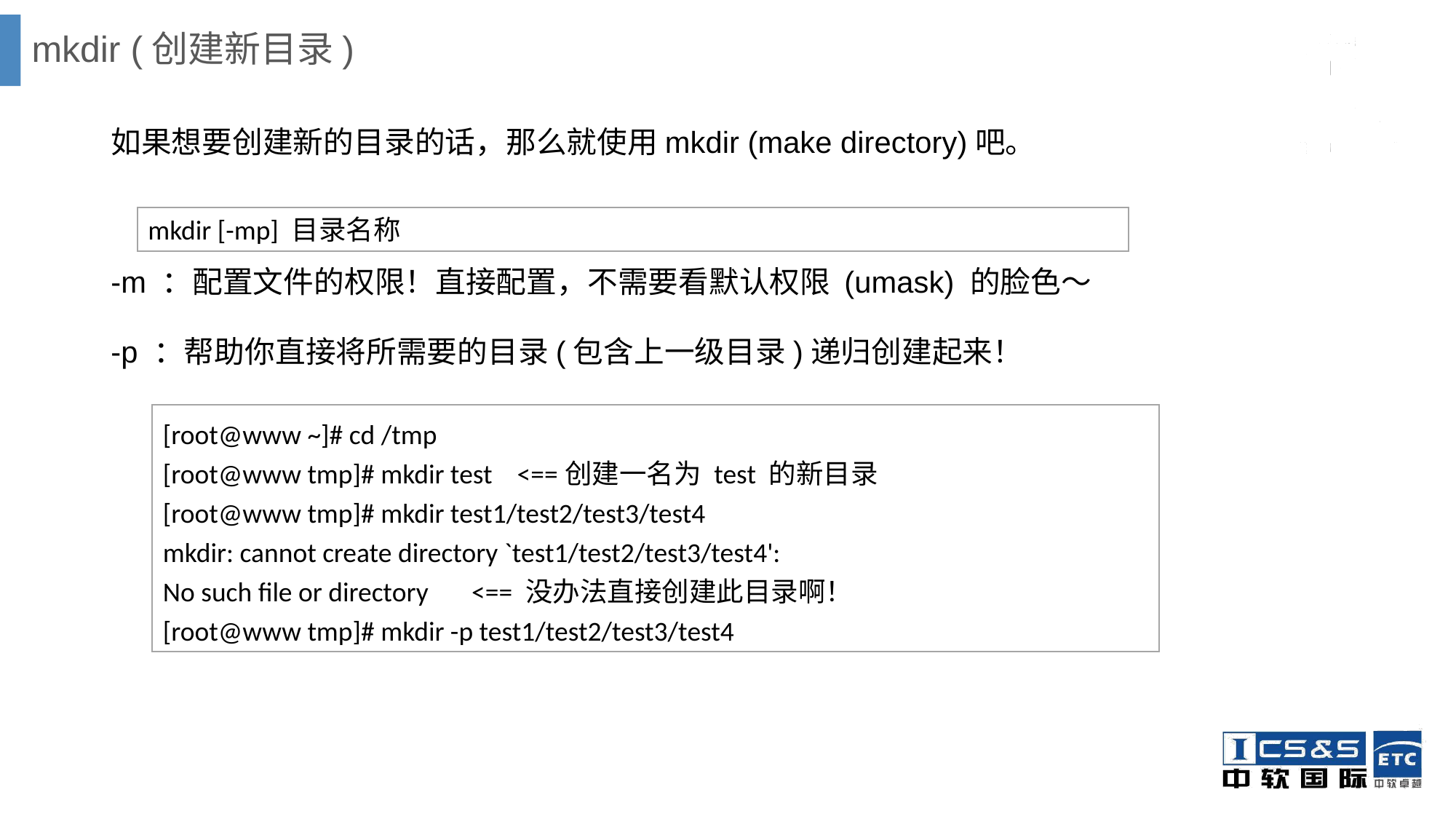

# mkdir (创建新目录)
如果想要创建新的目录的话，那么就使用mkdir (make directory)吧。

-m ：配置文件的权限！直接配置，不需要看默认权限 (umask) 的脸色～
-p ：帮助你直接将所需要的目录(包含上一级目录)递归创建起来！
mkdir [-mp] 目录名称
[root@www ~]# cd /tmp
[root@www tmp]# mkdir test    <==创建一名为 test 的新目录
[root@www tmp]# mkdir test1/test2/test3/test4
mkdir: cannot create directory `test1/test2/test3/test4':
No such file or directory       <== 没办法直接创建此目录啊！
[root@www tmp]# mkdir -p test1/test2/test3/test4